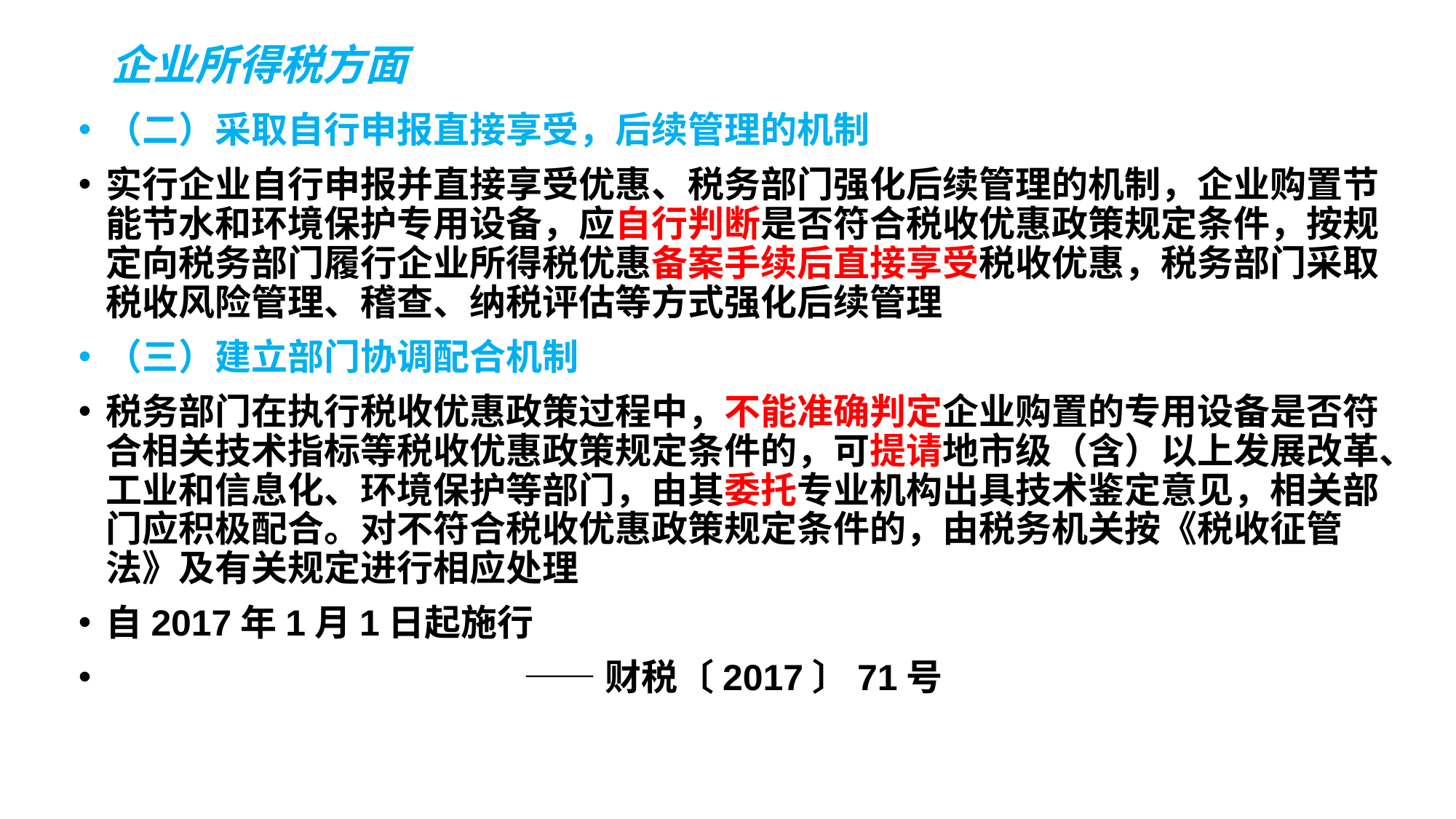

# 企业所得税方面
（二）采取自行申报直接享受，后续管理的机制
实行企业自行申报并直接享受优惠、税务部门强化后续管理的机制，企业购置节能节水和环境保护专用设备，应自行判断是否符合税收优惠政策规定条件，按规定向税务部门履行企业所得税优惠备案手续后直接享受税收优惠，税务部门采取税收风险管理、稽查、纳税评估等方式强化后续管理
（三）建立部门协调配合机制
税务部门在执行税收优惠政策过程中，不能准确判定企业购置的专用设备是否符合相关技术指标等税收优惠政策规定条件的，可提请地市级（含）以上发展改革、工业和信息化、环境保护等部门，由其委托专业机构出具技术鉴定意见，相关部门应积极配合。对不符合税收优惠政策规定条件的，由税务机关按《税收征管法》及有关规定进行相应处理
自2017年1月1日起施行
                                                   ——财税〔2017〕71号